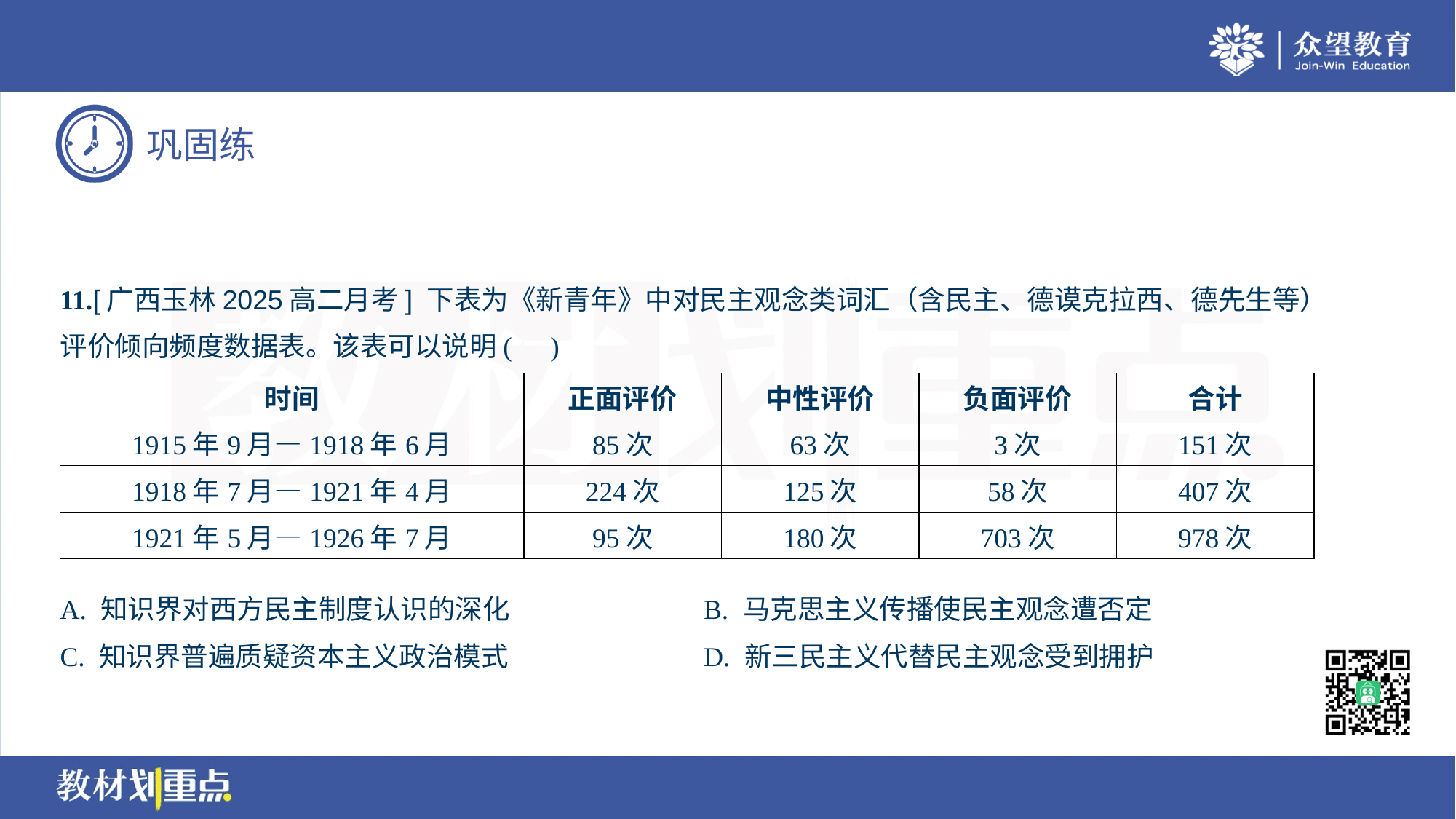

11.[广西玉林2025高二月考] 下表为《新青年》中对民主观念类词汇（含民主、德谟克拉西、德先生等）
评价倾向频度数据表。该表可以说明(     )
| 时间 | 正面评价 | 中性评价 | 负面评价 | 合计 |
| --- | --- | --- | --- | --- |
| 1915年9月—1918年6月 | 85次 | 63次 | 3次 | 151次 |
| 1918年7月—1921年4月 | 224次 | 125次 | 58次 | 407次 |
| 1921年5月—1926年7月 | 95次 | 180次 | 703次 | 978次 |
A. 知识界对西方民主制度认识的深化	B. 马克思主义传播使民主观念遭否定
C. 知识界普遍质疑资本主义政治模式	D. 新三民主义代替民主观念受到拥护